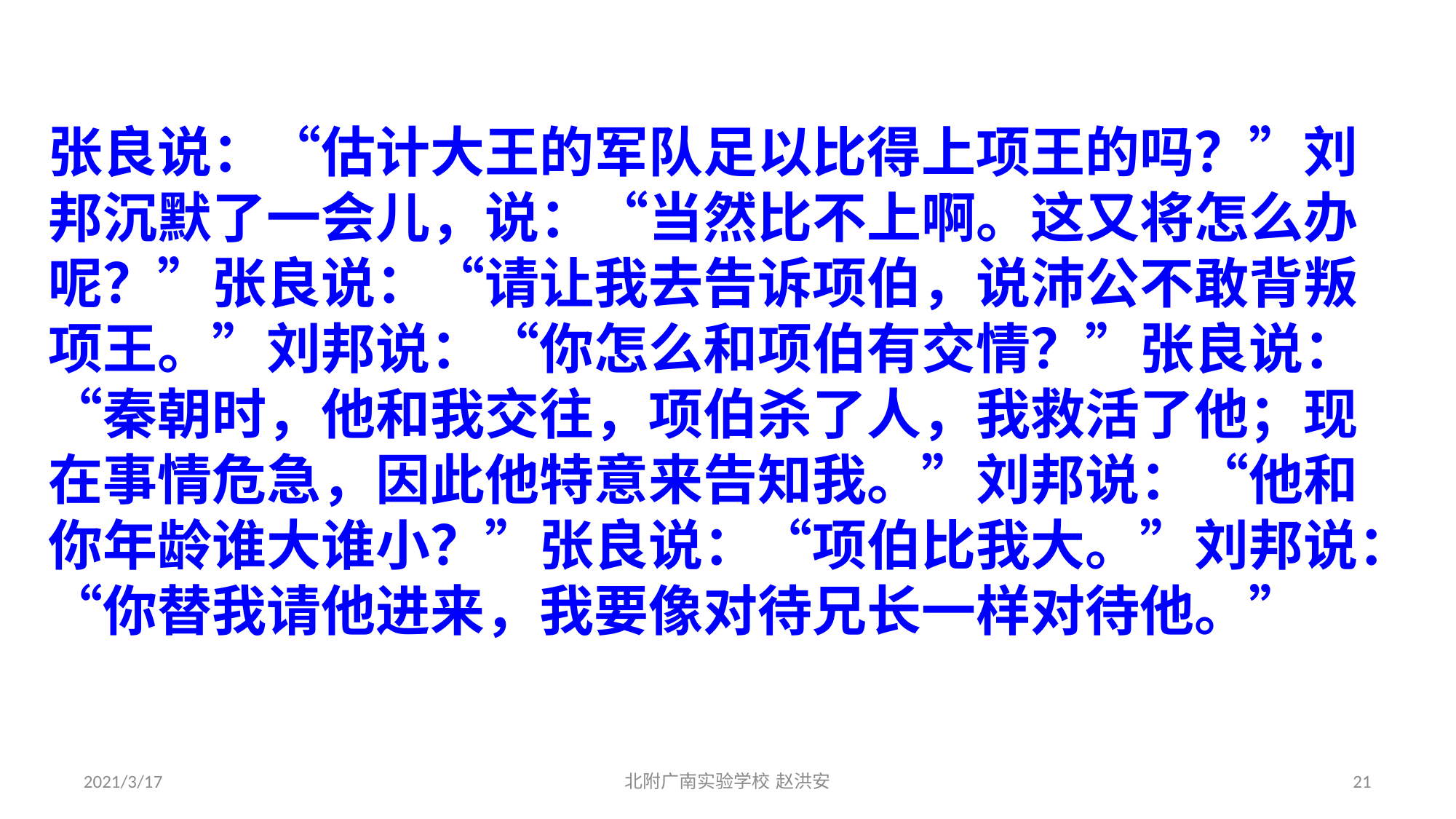

张良说：“估计大王的军队足以比得上项王的吗？”刘邦沉默了一会儿，说：“当然比不上啊。这又将怎么办呢？”张良说：“请让我去告诉项伯，说沛公不敢背叛项王。”刘邦说：“你怎么和项伯有交情？”张良说：“秦朝时，他和我交往，项伯杀了人，我救活了他；现在事情危急，因此他特意来告知我。”刘邦说：“他和你年龄谁大谁小？”张良说：“项伯比我大。”刘邦说：“你替我请他进来，我要像对待兄长一样对待他。”
2021/3/17
北附广南实验学校 赵洪安
21